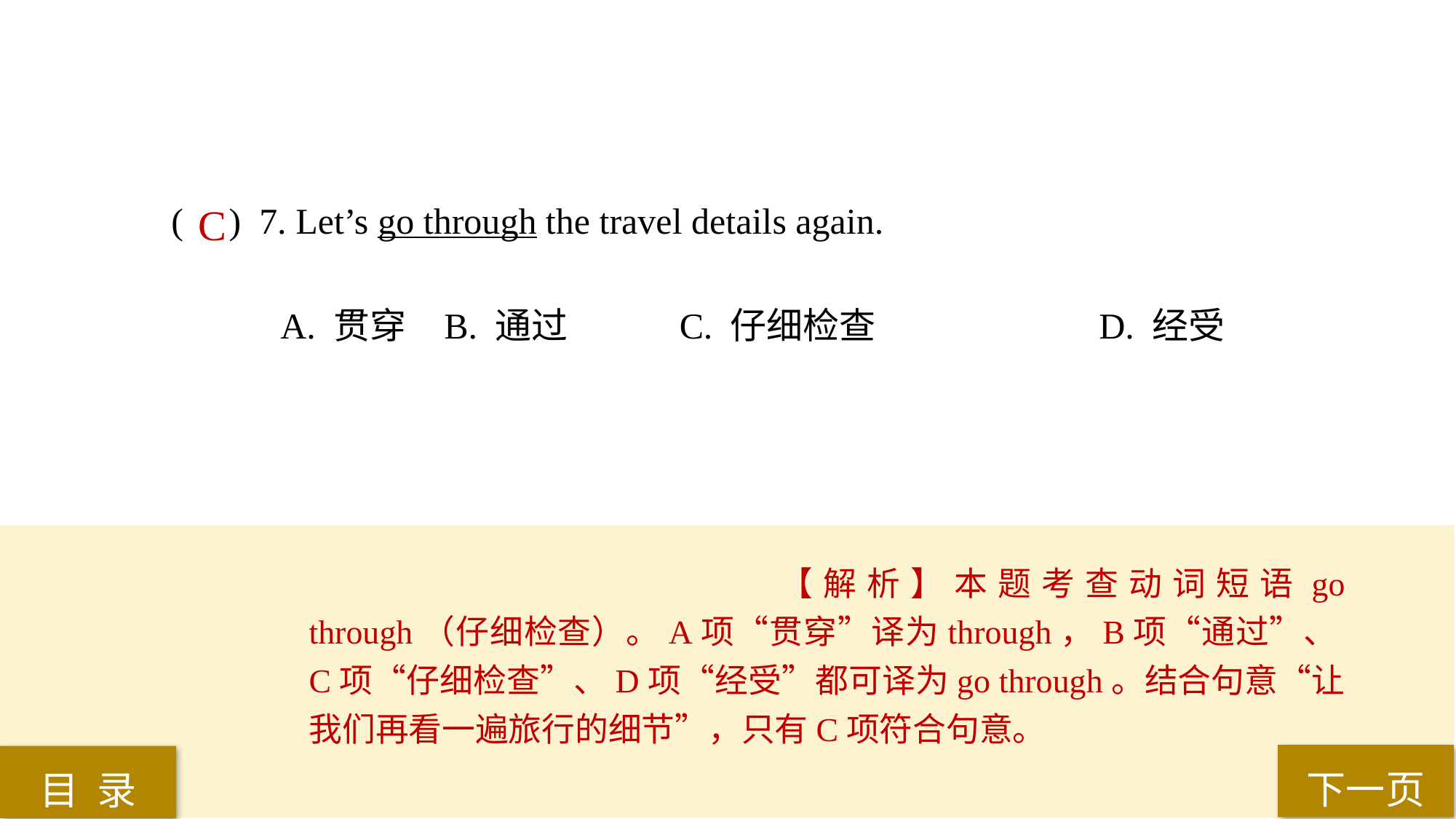

(     )  7. Let’s go through the travel details again.

A. 贯穿 	B. 通过	 C. 仔细检查 		D. 经受
C
【解析】本题考查动词短语go through（仔细检查）。A项“贯穿”译为through，B项“通过”、C项“仔细检查”、D项“经受”都可译为go through。结合句意“让我们再看一遍旅行的细节”，只有C项符合句意。